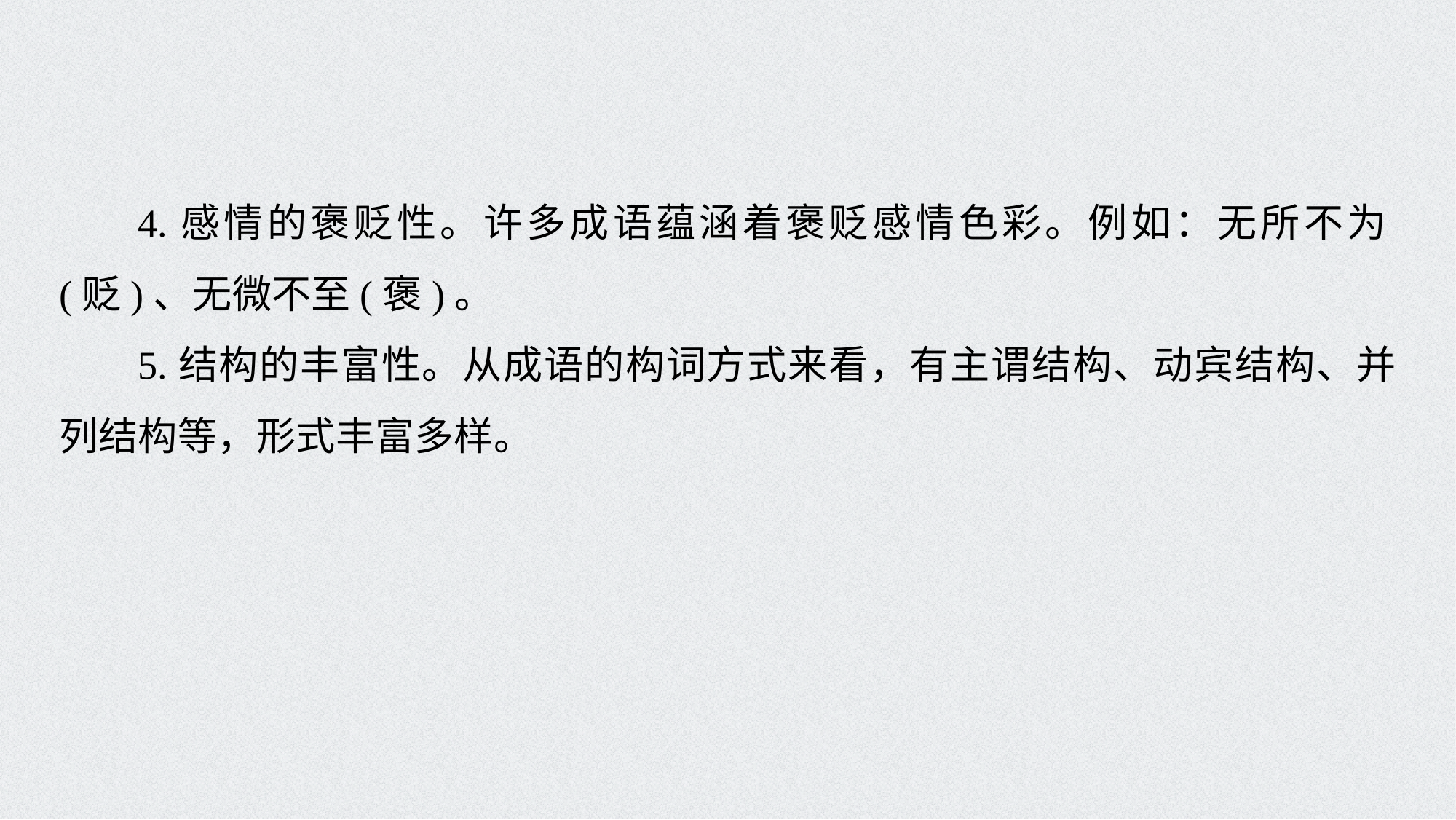

4.感情的褒贬性。许多成语蕴涵着褒贬感情色彩。例如：无所不为(贬)、无微不至(褒)。
5.结构的丰富性。从成语的构词方式来看，有主谓结构、动宾结构、并列结构等，形式丰富多样。